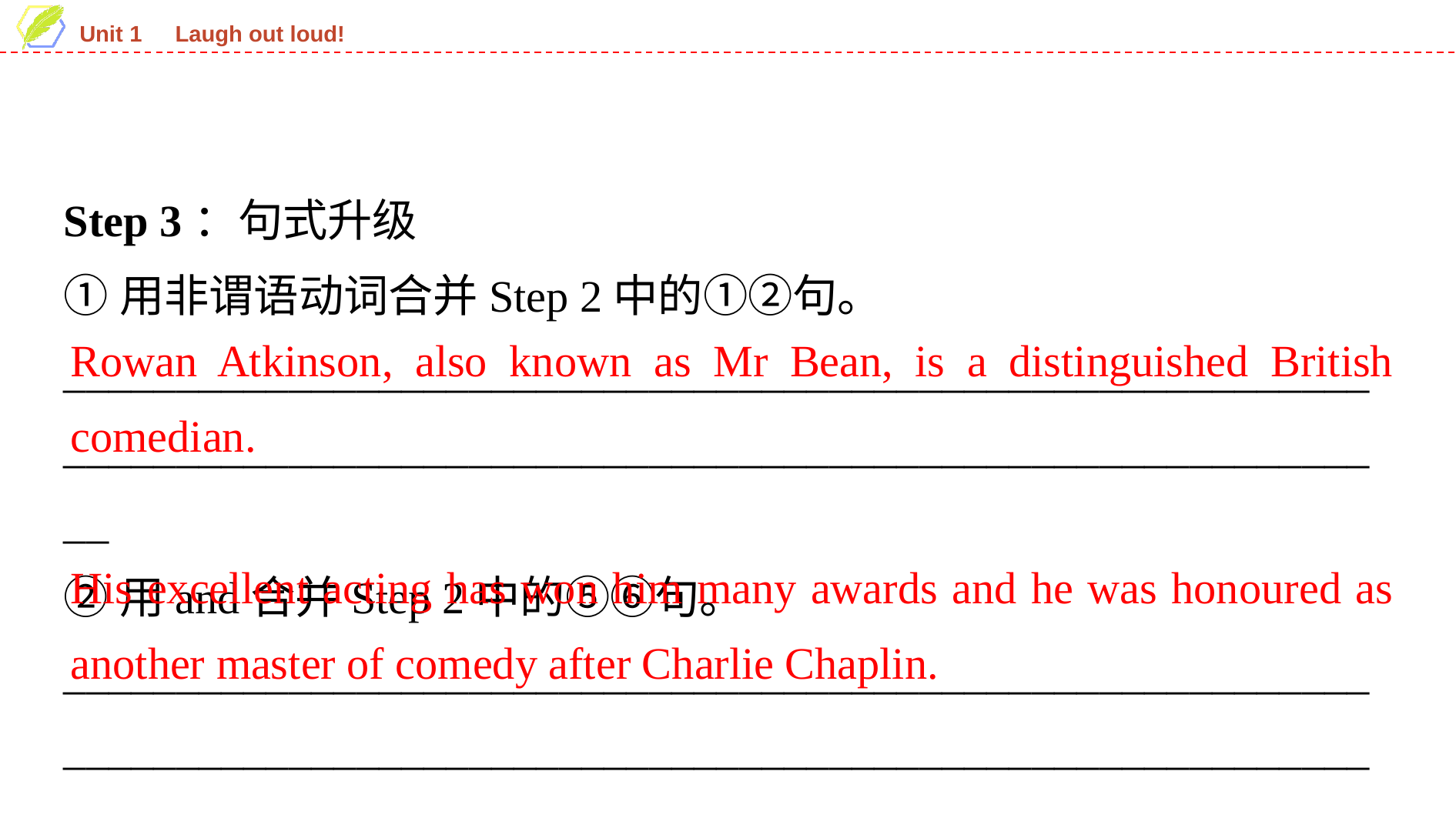

Step 3：句式升级
①用非谓语动词合并Step 2中的①②句。
______________________________________________________________________________________________________________________
②用and合并Step 2中的⑤⑥句。
______________________________________________________________________________________________________________________
Rowan Atkinson, also known as Mr Bean, is a distinguished British comedian.
His excellent acting has won him many awards and he was honoured as another master of comedy after Charlie Chaplin.